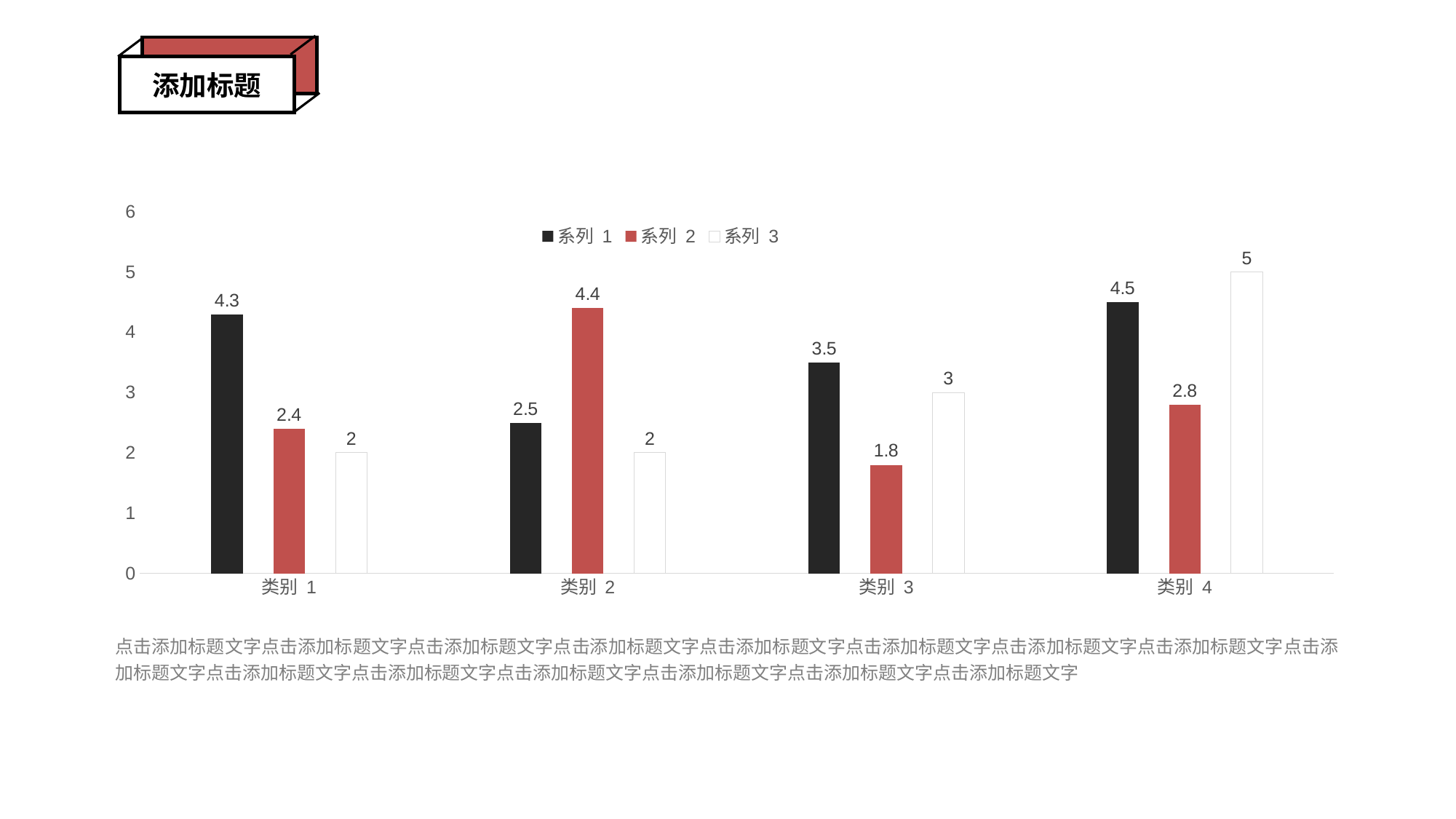

添加标题

### Chart

| Category | 系列 1 | 系列 2 | 系列 3 |
|---|---|---|---|
| 类别 1 | 4.3 | 2.4 | 2.0 |
| 类别 2 | 2.5 | 4.4 | 2.0 |
| 类别 3 | 3.5 | 1.8 | 3.0 |
| 类别 4 | 4.5 | 2.8 | 5.0 |
点击添加标题文字点击添加标题文字点击添加标题文字点击添加标题文字点击添加标题文字点击添加标题文字点击添加标题文字点击添加标题文字点击添加标题文字点击添加标题文字点击添加标题文字点击添加标题文字点击添加标题文字点击添加标题文字点击添加标题文字